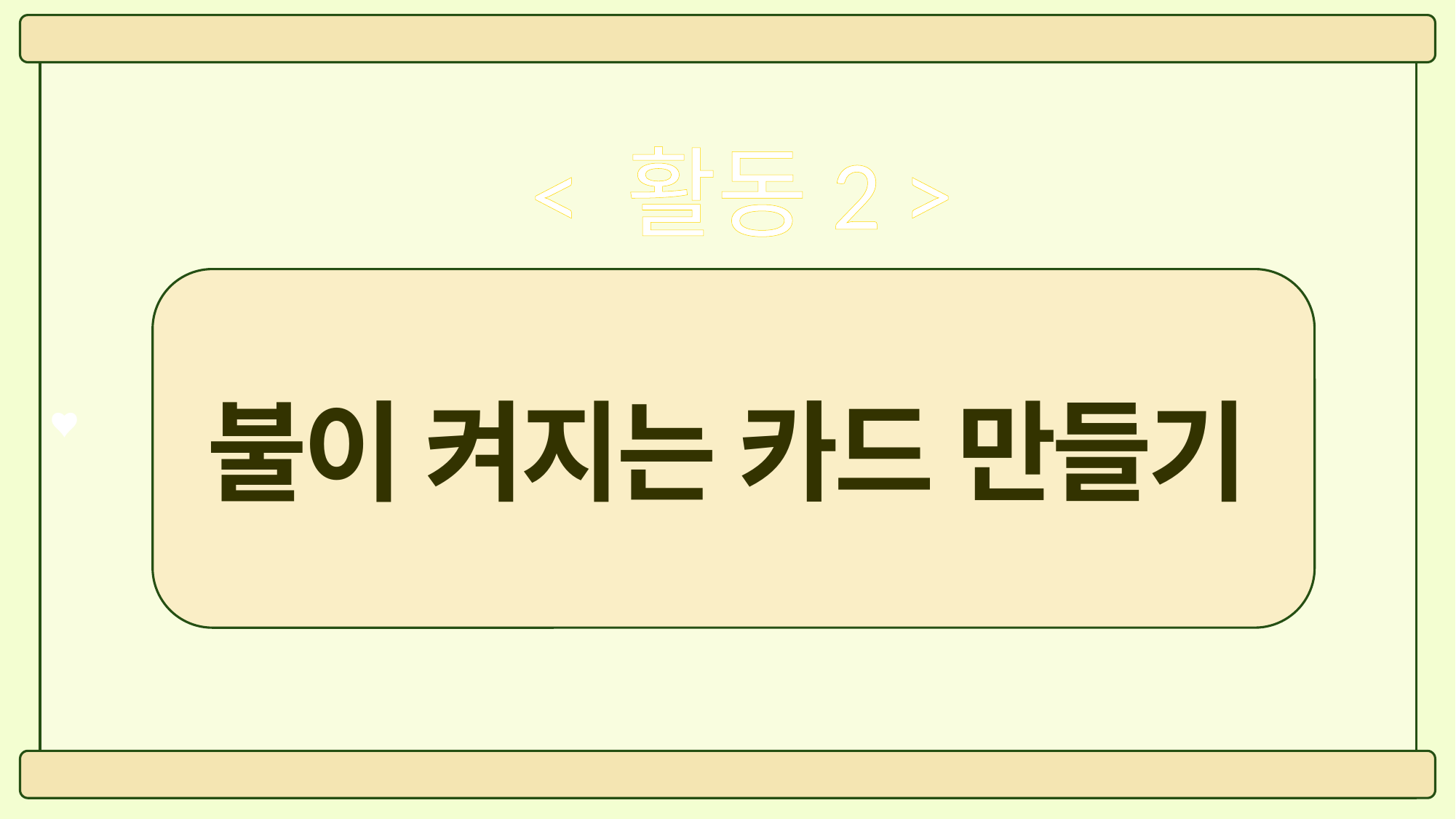

♥

< 활동2 >

불이 켜지는 카드 만들기